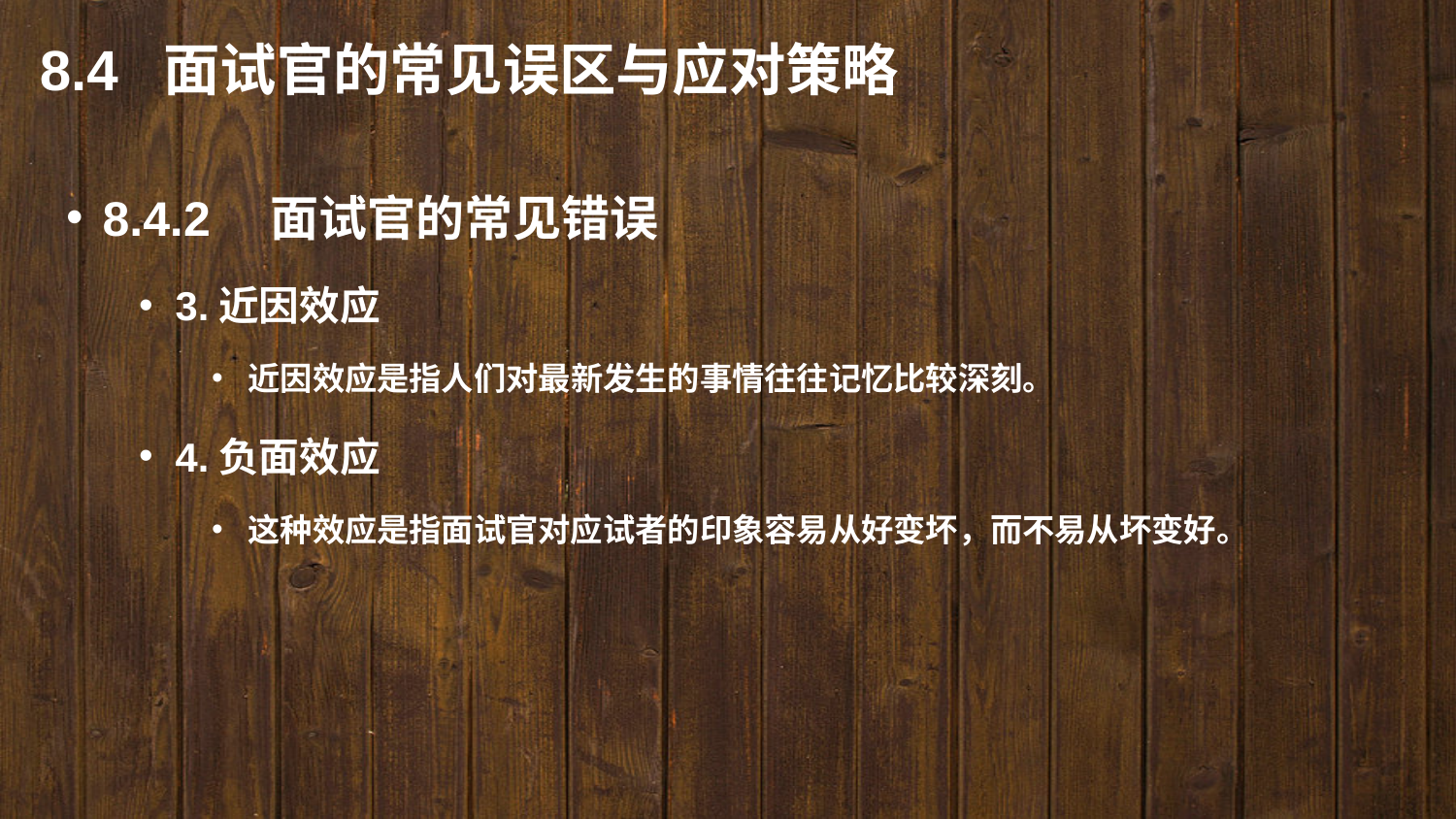

8.4  面试官的常见误区与应对策略
8.4.2　面试官的常见错误
3.近因效应
近因效应是指人们对最新发生的事情往往记忆比较深刻。
4.负面效应
这种效应是指面试官对应试者的印象容易从好变坏，而不易从坏变好。